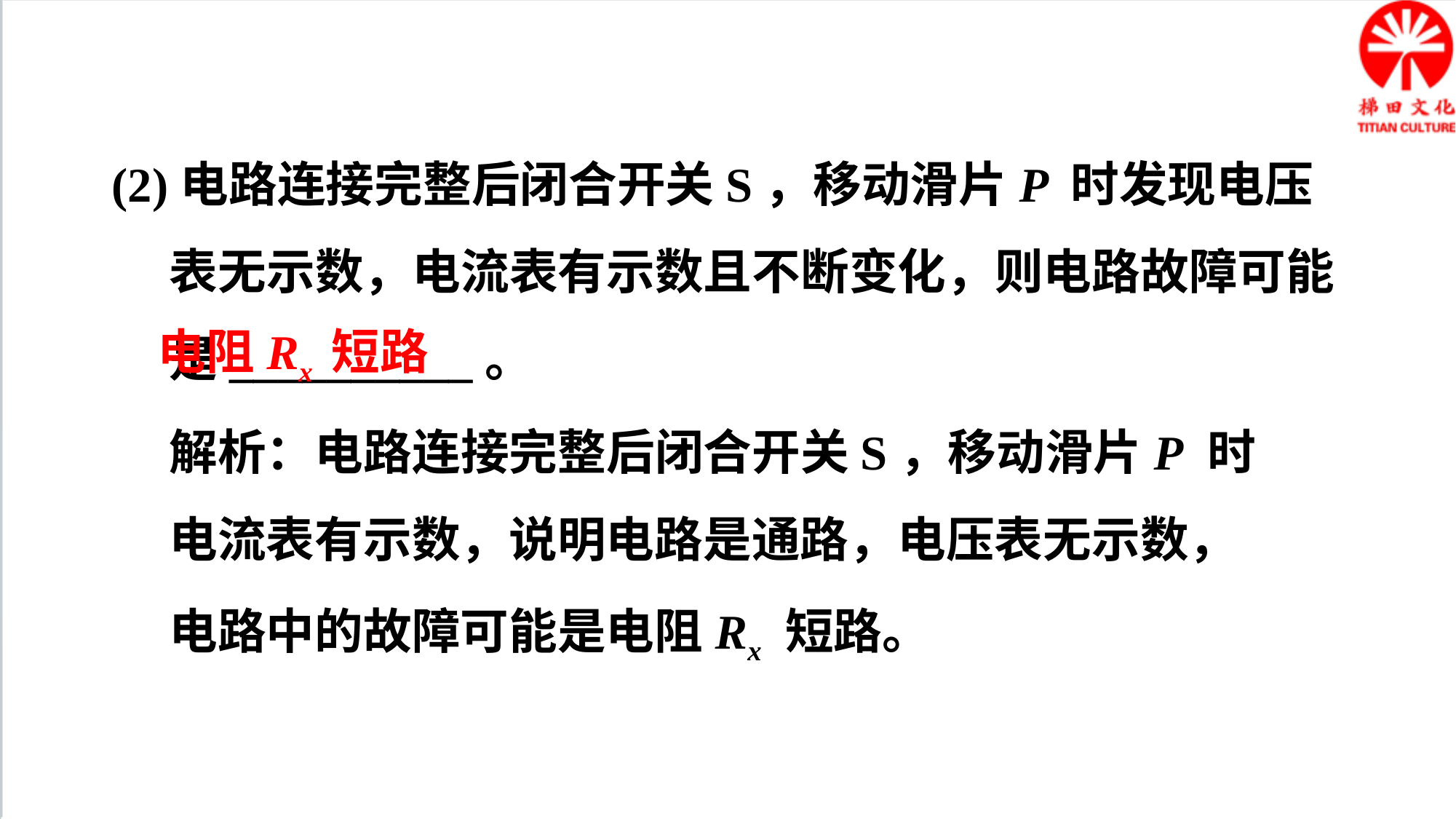

(2)电路连接完整后闭合开关S，移动滑片P 时发现电压表无示数，电流表有示数且不断变化，则电路故障可能是__________。
电阻Rx 短路
解析：电路连接完整后闭合开关S，移动滑片P 时电流表有示数，说明电路是通路，电压表无示数，电路中的故障可能是电阻Rx 短路。